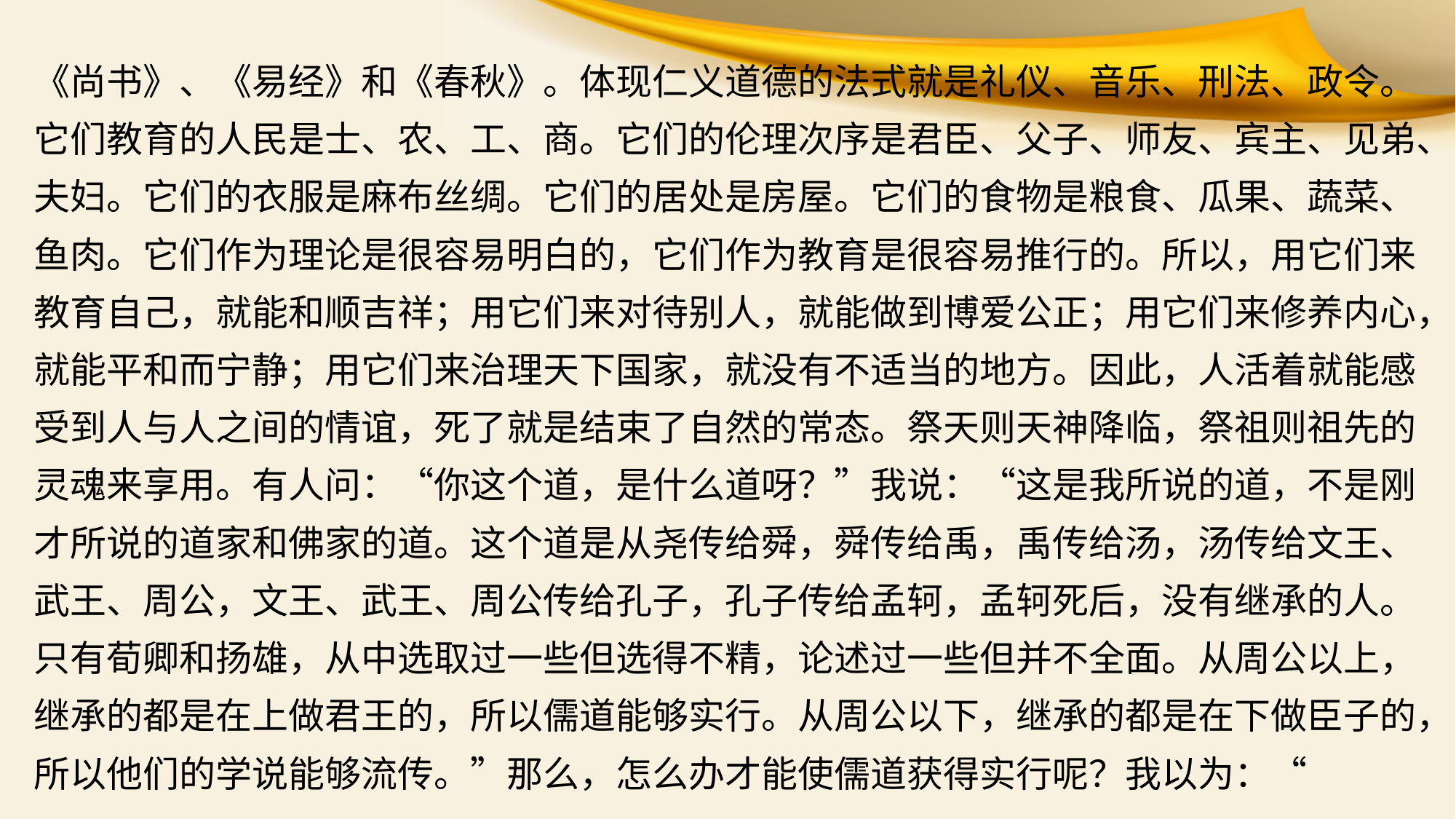

《尚书》、《易经》和《春秋》。体现仁义道德的法式就是礼仪、音乐、刑法、政令。它们教育的人民是士、农、工、商。它们的伦理次序是君臣、父子、师友、宾主、见弟、夫妇。它们的衣服是麻布丝绸。它们的居处是房屋。它们的食物是粮食、瓜果、蔬菜、鱼肉。它们作为理论是很容易明白的，它们作为教育是很容易推行的。所以，用它们来教育自己，就能和顺吉祥；用它们来对待别人，就能做到博爱公正；用它们来修养内心，就能平和而宁静；用它们来治理天下国家，就没有不适当的地方。因此，人活着就能感受到人与人之间的情谊，死了就是结束了自然的常态。祭天则天神降临，祭祖则祖先的灵魂来享用。有人问：“你这个道，是什么道呀？”我说：“这是我所说的道，不是刚才所说的道家和佛家的道。这个道是从尧传给舜，舜传给禹，禹传给汤，汤传给文王、武王、周公，文王、武王、周公传给孔子，孔子传给孟轲，孟轲死后，没有继承的人。只有荀卿和扬雄，从中选取过一些但选得不精，论述过一些但并不全面。从周公以上，继承的都是在上做君王的，所以儒道能够实行。从周公以下，继承的都是在下做臣子的，所以他们的学说能够流传。”那么，怎么办才能使儒道获得实行呢？我以为：“